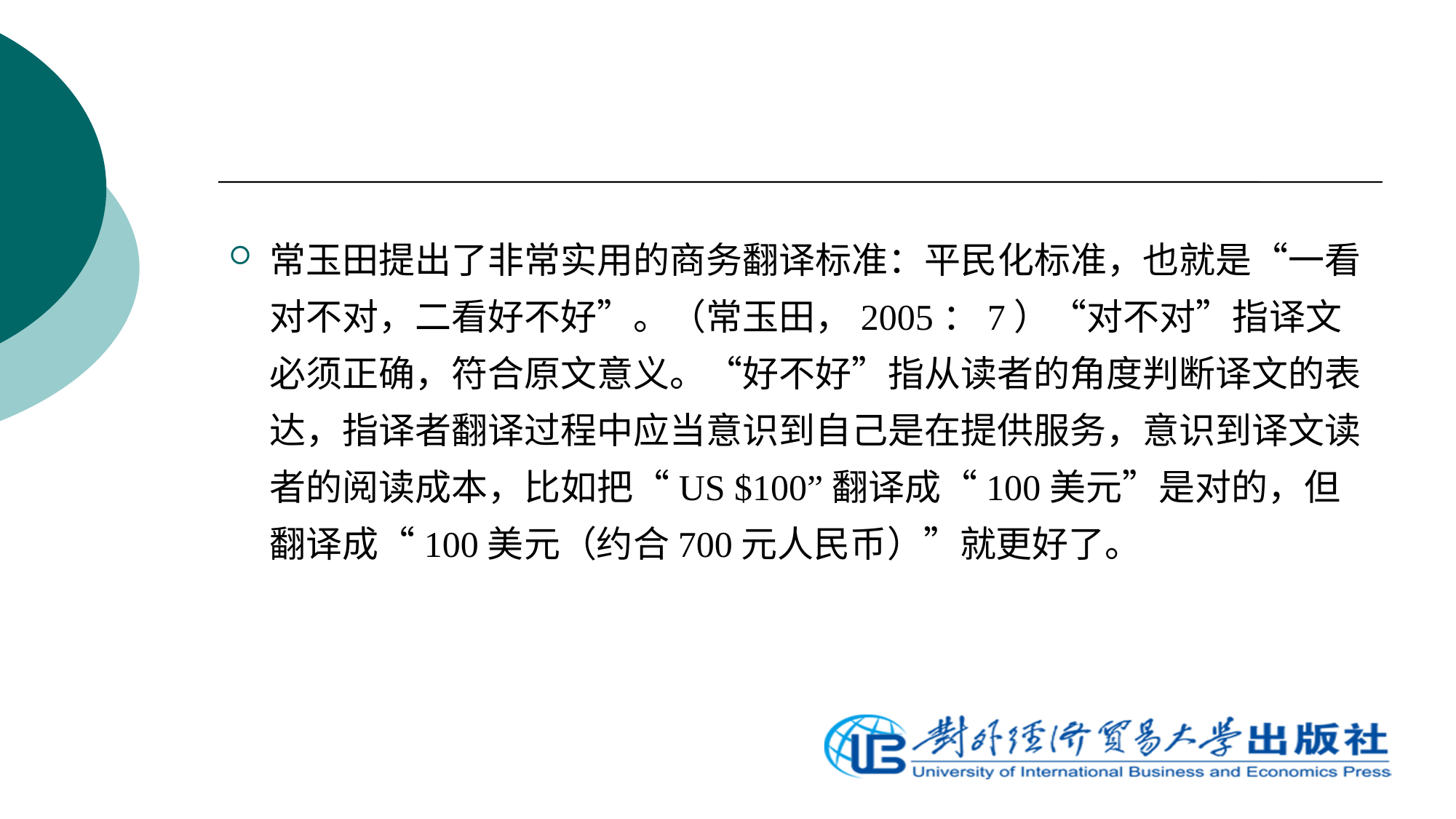

常玉田提出了非常实用的商务翻译标准：平民化标准，也就是“一看对不对，二看好不好”。（常玉田，2005：7）“对不对”指译文必须正确，符合原文意义。“好不好”指从读者的角度判断译文的表达，指译者翻译过程中应当意识到自己是在提供服务，意识到译文读者的阅读成本，比如把“US $100”翻译成“100美元”是对的，但翻译成“100美元（约合700元人民币）”就更好了。